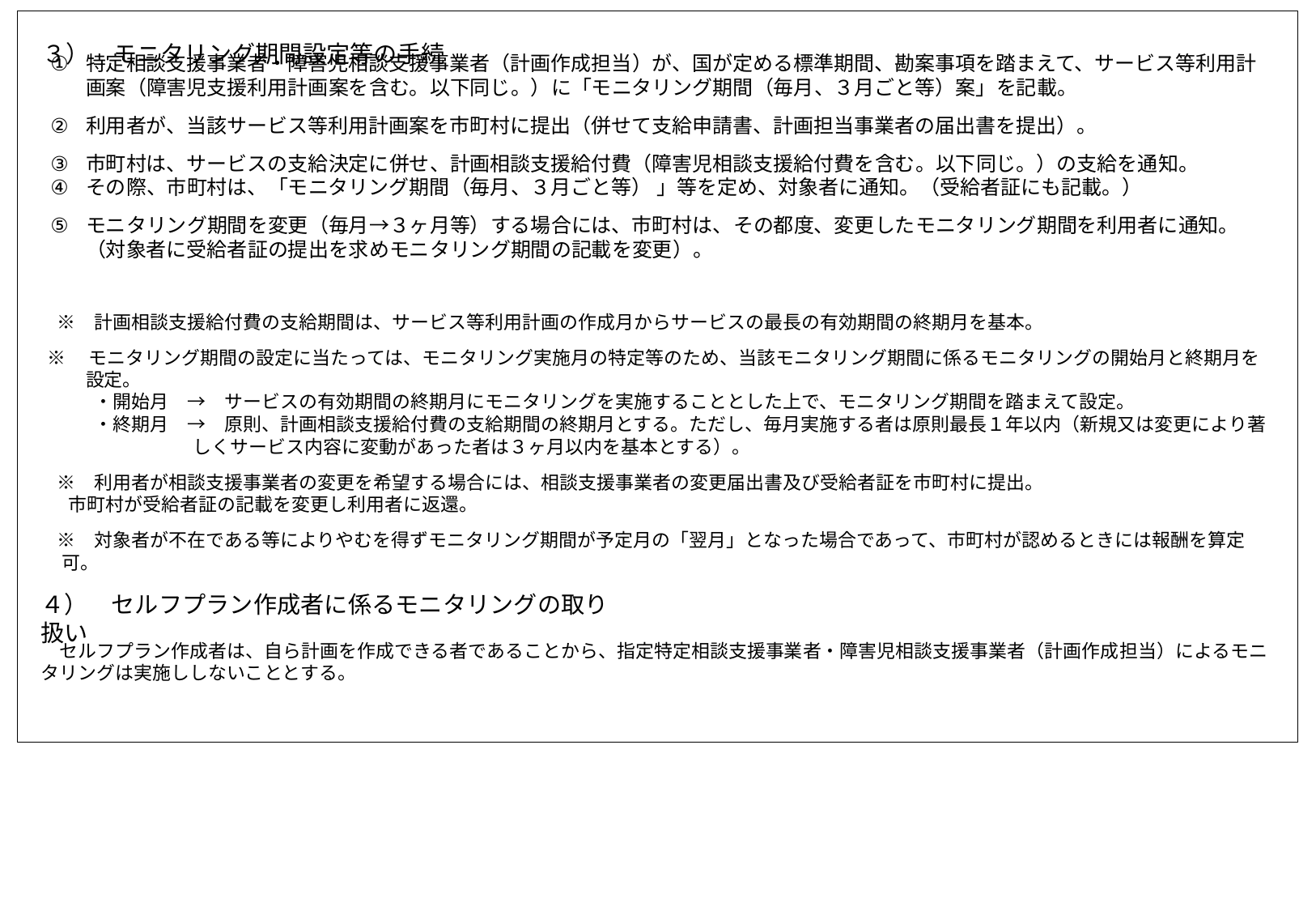

３）　モニタリング期間設定等の手続
特定相談支援事業者・障害児相談支援事業者（計画作成担当）が、国が定める標準期間、勘案事項を踏まえて、サービス等利用計画案（障害児支援利用計画案を含む。以下同じ。）に「モニタリング期間（毎月、３月ごと等）案」を記載。
利用者が、当該サービス等利用計画案を市町村に提出（併せて支給申請書、計画担当事業者の届出書を提出）。
市町村は、サービスの支給決定に併せ、計画相談支援給付費（障害児相談支援給付費を含む。以下同じ。）の支給を通知。
その際、市町村は、「モニタリング期間（毎月、３月ごと等） 」等を定め、対象者に通知。（受給者証にも記載。）
モニタリング期間を変更（毎月→３ヶ月等）する場合には、市町村は、その都度、変更したモニタリング期間を利用者に通知。　（対象者に受給者証の提出を求めモニタリング期間の記載を変更）。

　※　計画相談支援給付費の支給期間は、サービス等利用計画の作成月からサービスの最長の有効期間の終期月を基本。
  ※　モニタリング期間の設定に当たっては、モニタリング実施月の特定等のため、当該モニタリング期間に係るモニタリングの開始月と終期月を設定。
　　　・開始月　→　サービスの有効期間の終期月にモニタリングを実施することとした上で、モニタリング期間を踏まえて設定。
　　　・終期月　→　原則、計画相談支援給付費の支給期間の終期月とする。ただし、毎月実施する者は原則最長１年以内（新規又は変更により著しくサービス内容に変動があった者は３ヶ月以内を基本とする）。
　※　利用者が相談支援事業者の変更を希望する場合には、相談支援事業者の変更届出書及び受給者証を市町村に提出。
      市町村が受給者証の記載を変更し利用者に返還。
　※　対象者が不在である等によりやむを得ずモニタリング期間が予定月の「翌月」となった場合であって、市町村が認めるときには報酬を算定可。
４）　セルフプラン作成者に係るモニタリングの取り扱い
　セルフプラン作成者は、自ら計画を作成できる者であることから、指定特定相談支援事業者・障害児相談支援事業者（計画作成担当）によるモニタリングは実施ししないこととする。